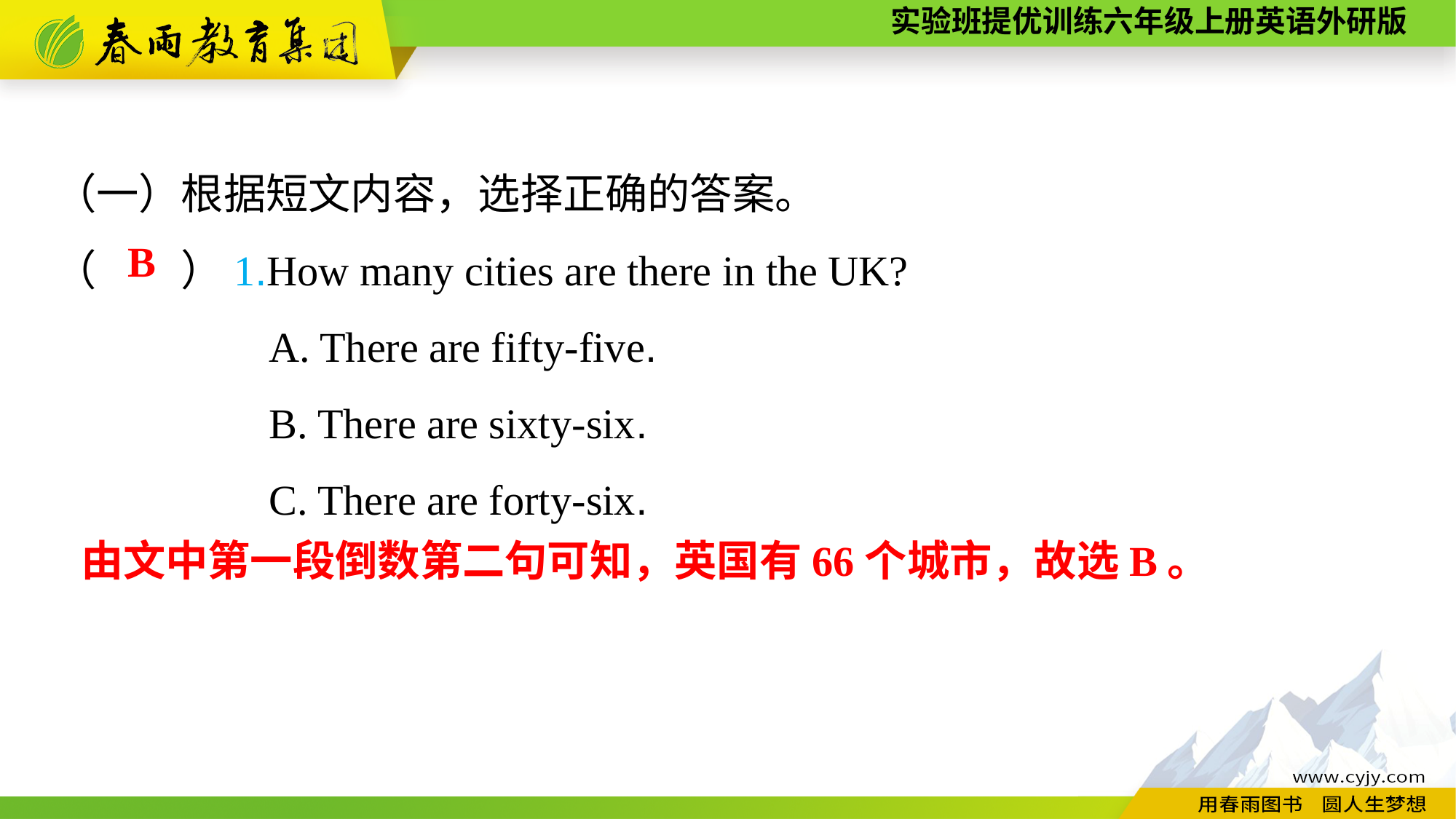

（一）根据短文内容，选择正确的答案。
（　　）1.How many cities are there in the UK?
A. There are fifty-five.
B. There are sixty-six.
C. There are forty-six.
B
由文中第一段倒数第二句可知，英国有66个城市，故选B。